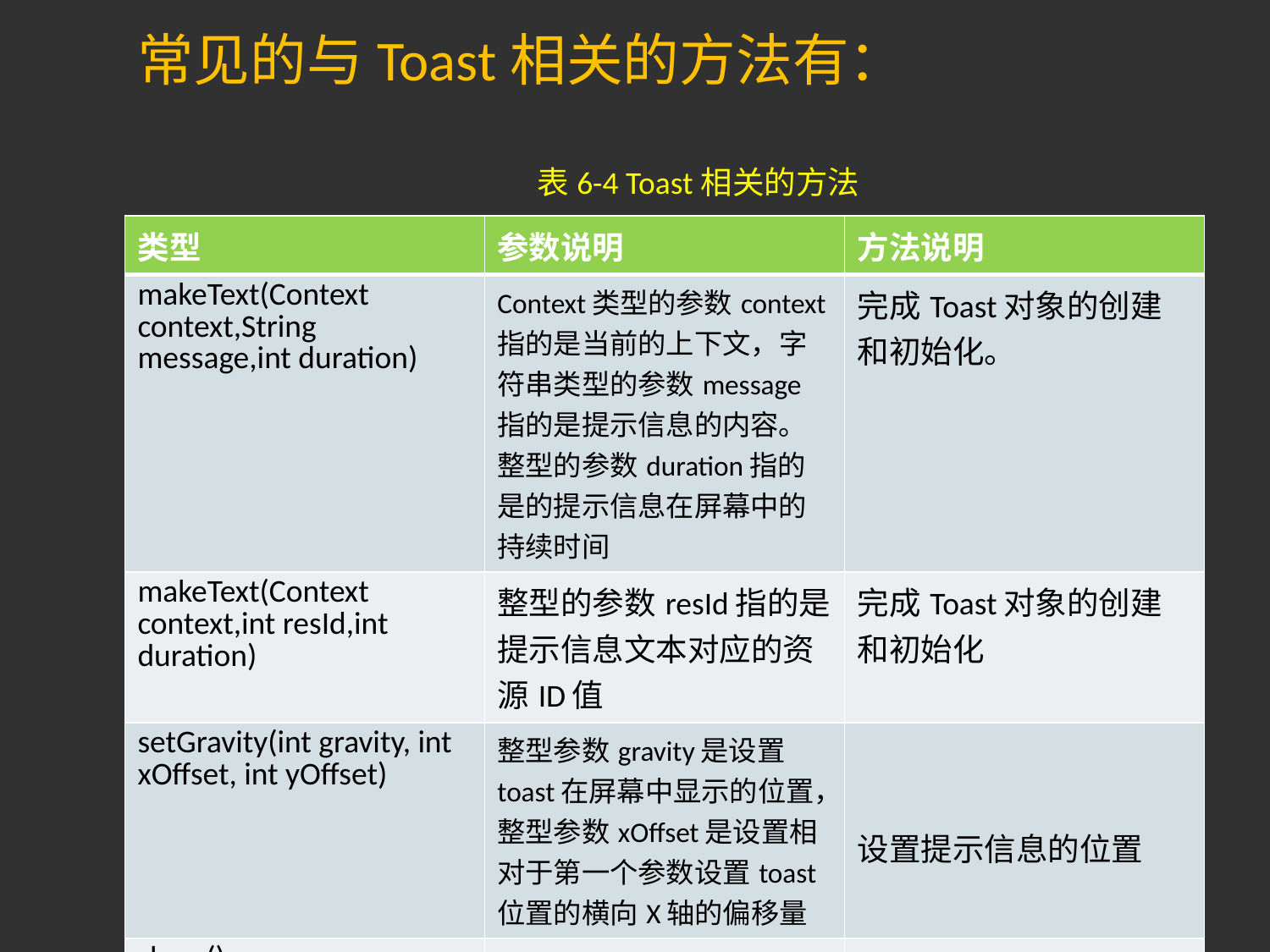

# 常见的与Toast相关的方法有：
表6-4 Toast相关的方法
| 类型 | 参数说明 | 方法说明 |
| --- | --- | --- |
| makeText(Context context,String message,int duration) | Context类型的参数context指的是当前的上下文，字符串类型的参数message指的是提示信息的内容。整型的参数duration指的是的提示信息在屏幕中的持续时间 | 完成Toast对象的创建和初始化。 |
| makeText(Context context,int resId,int duration) | 整型的参数resId指的是提示信息文本对应的资源ID值 | 完成Toast对象的创建和初始化 |
| setGravity(int gravity, int xOffset, int yOffset) | 整型参数gravity是设置toast在屏幕中显示的位置，整型参数xOffset是设置相对于第一个参数设置toast位置的横向X轴的偏移量 | 设置提示信息的位置 |
| show() |  | 将Toast对象的消息提示内容显示在屏幕上面 |